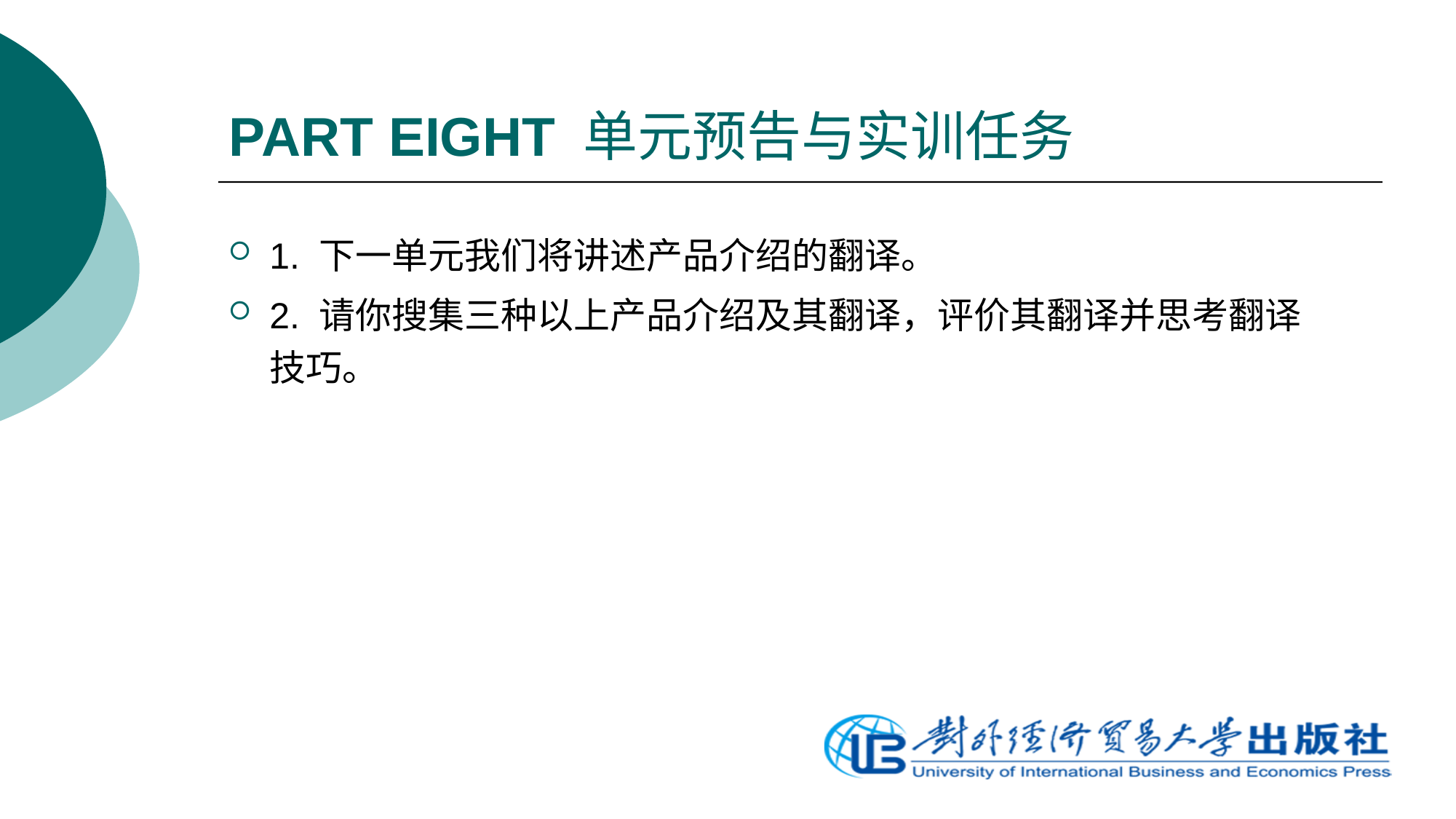

# PART EIGHT 单元预告与实训任务
1. 下一单元我们将讲述产品介绍的翻译。
2. 请你搜集三种以上产品介绍及其翻译，评价其翻译并思考翻译技巧。